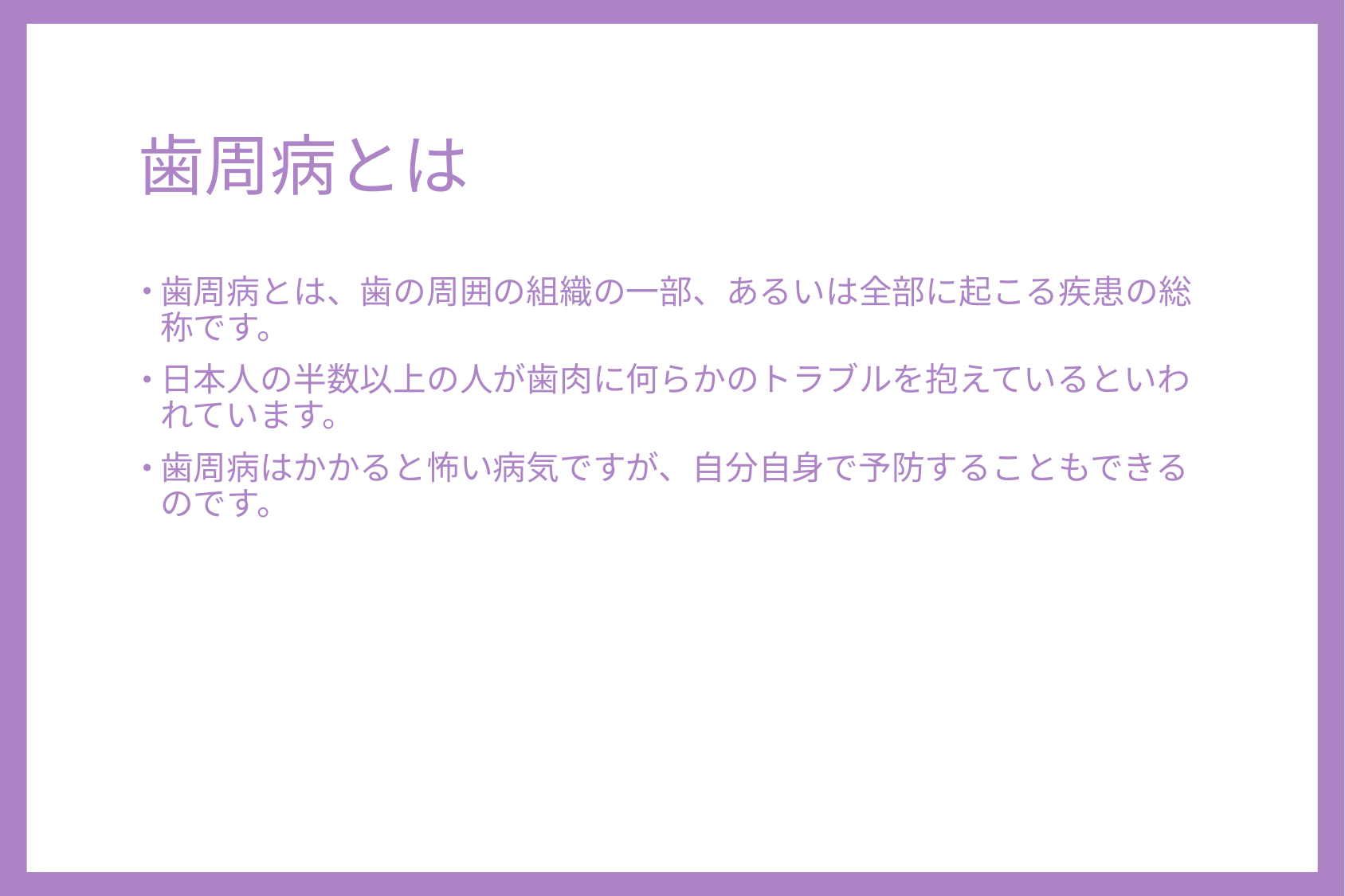

# 歯周病とは
歯周病とは、歯の周囲の組織の一部、あるいは全部に起こる疾患の総称です。
日本人の半数以上の人が歯肉に何らかのトラブルを抱えているといわれています。
歯周病はかかると怖い病気ですが、自分自身で予防することもできるのです。